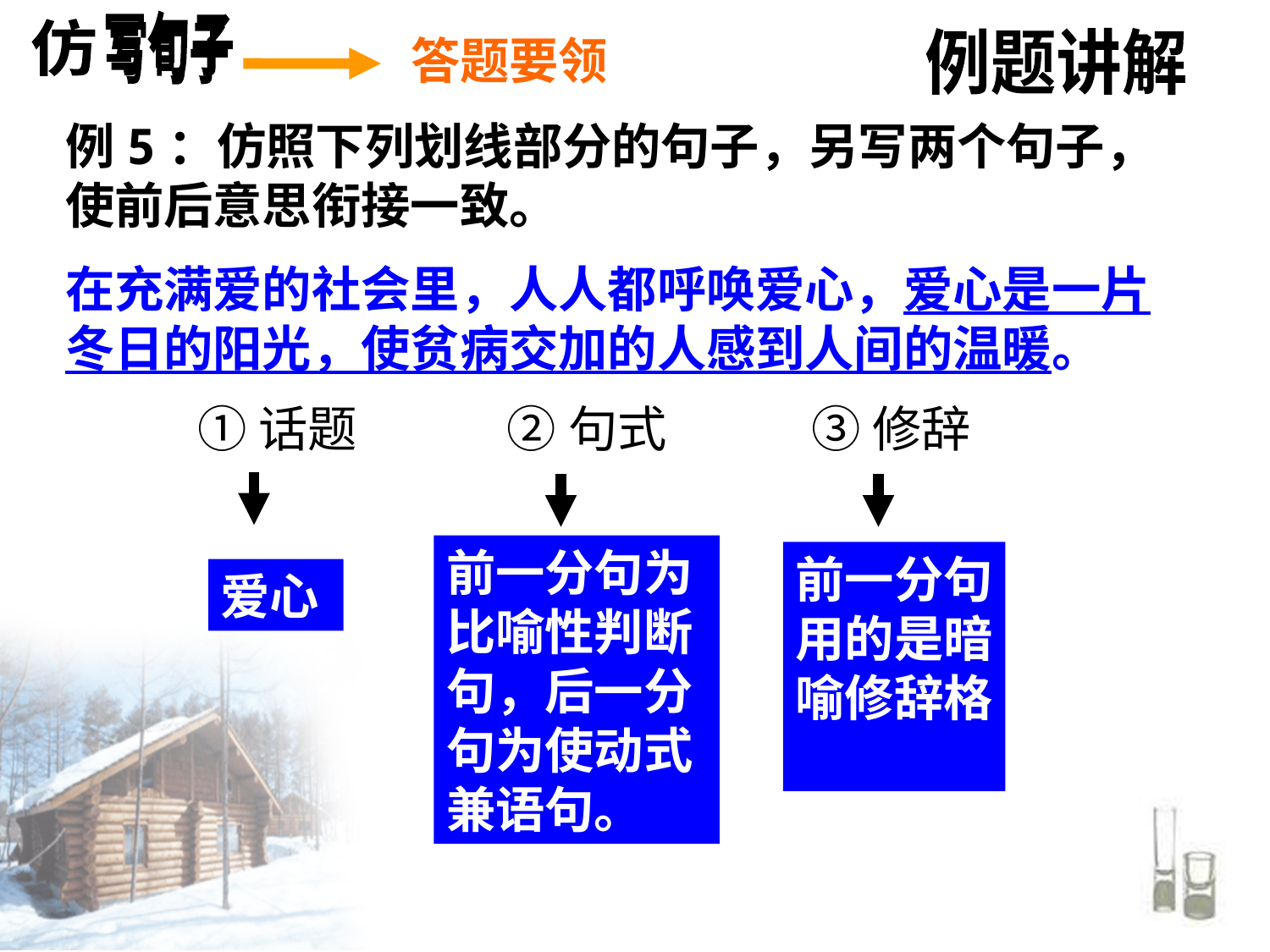

答题要领

例题讲解
例5：仿照下列划线部分的句子，另写两个句子，使前后意思衔接一致。
在充满爱的社会里，人人都呼唤爱心，爱心是一片冬日的阳光，使贫病交加的人感到人间的温暖。
①话题
②句式
③修辞

前一分句为比喻性判断句，后一分句为使动式兼语句。
前一分句用的是暗喻修辞格
爱心